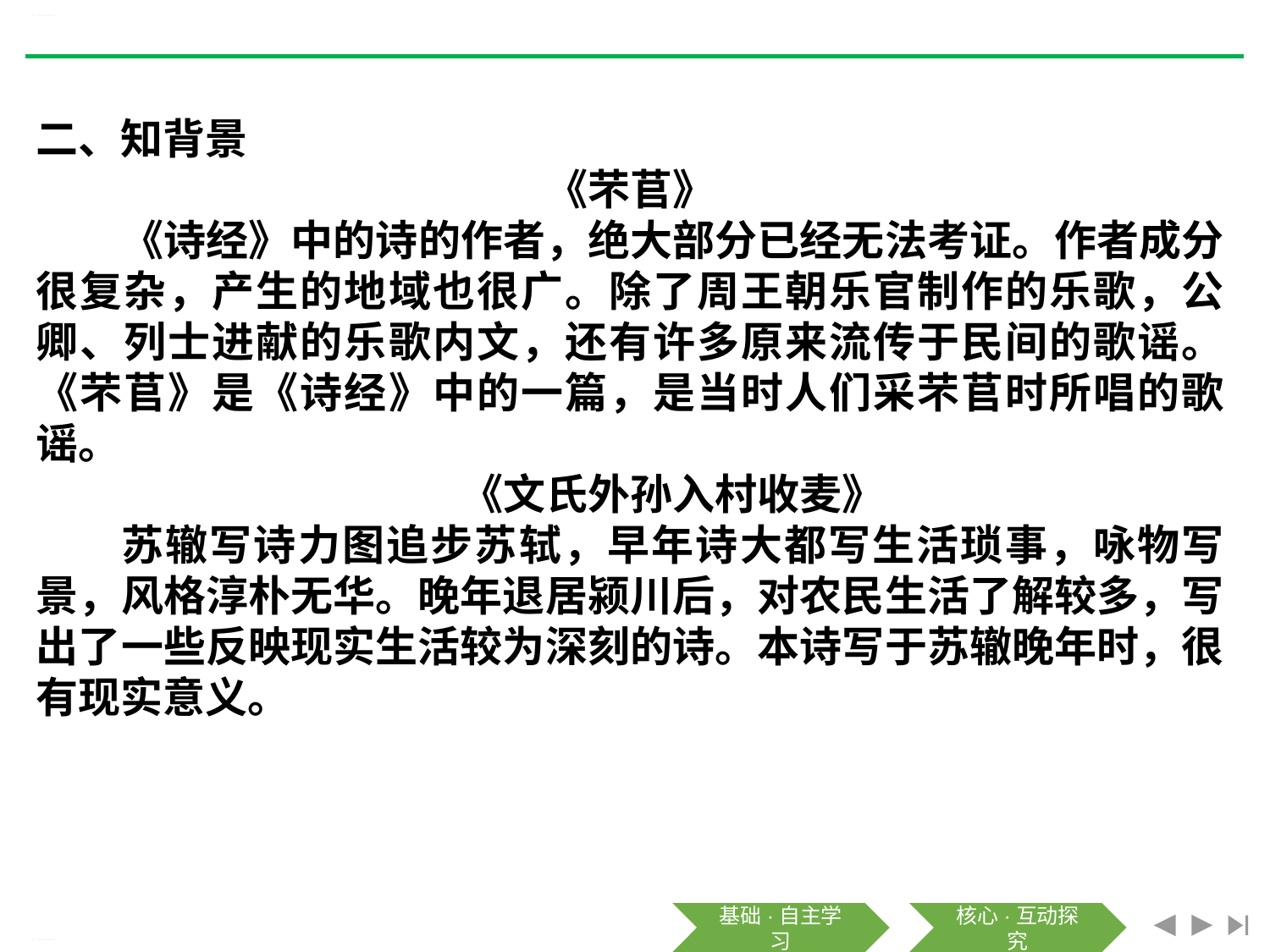

《芣苢》《文氏外孙入村收麦》PPT
二、知背景
《芣苢》
《诗经》中的诗的作者，绝大部分已经无法考证。作者成分很复杂，产生的地域也很广。除了周王朝乐官制作的乐歌，公卿、列士进献的乐歌内文，还有许多原来流传于民间的歌谣。《芣苢》是《诗经》中的一篇，是当时人们采芣苢时所唱的歌谣。
《文氏外孙入村收麦》
苏辙写诗力图追步苏轼，早年诗大都写生活琐事，咏物写景，风格淳朴无华。晚年退居颍川后，对农民生活了解较多，写出了一些反映现实生活较为深刻的诗。本诗写于苏辙晚年时，很有现实意义。
《芣苢》《文氏外孙入村收麦》PPT